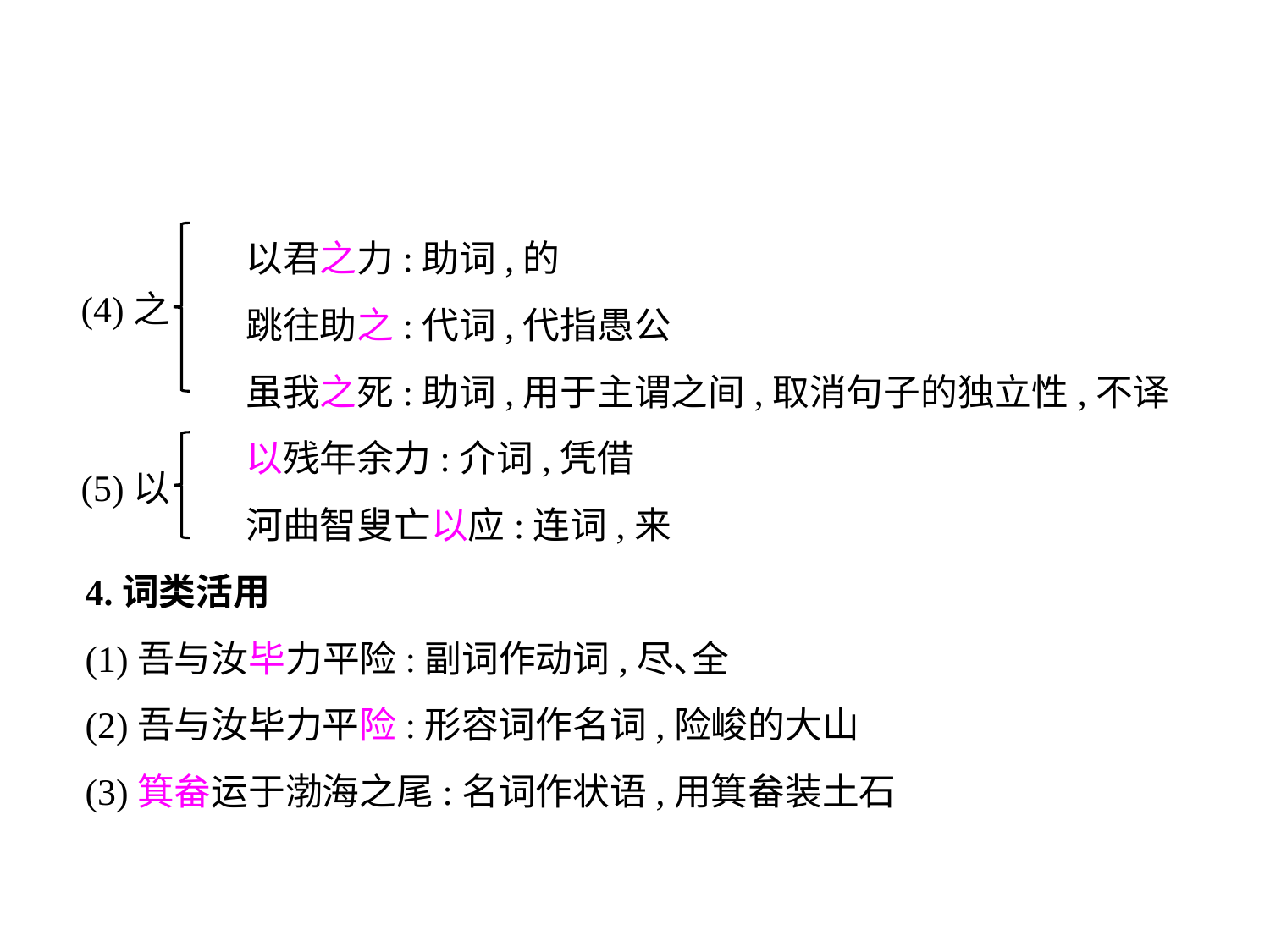

以君之力:助词,的
	   跳往助之:代词,代指愚公
	   虽我之死:助词,用于主谓之间,取消句子的独立性,不译
	   以残年余力:介词,凭借
	   河曲智叟亡以应:连词,来
4.词类活用
(1)吾与汝毕力平险:副词作动词,尽､全
(2)吾与汝毕力平险:形容词作名词,险峻的大山
(3)箕畚运于渤海之尾:名词作状语,用箕畚装土石

(4)之

(5)以